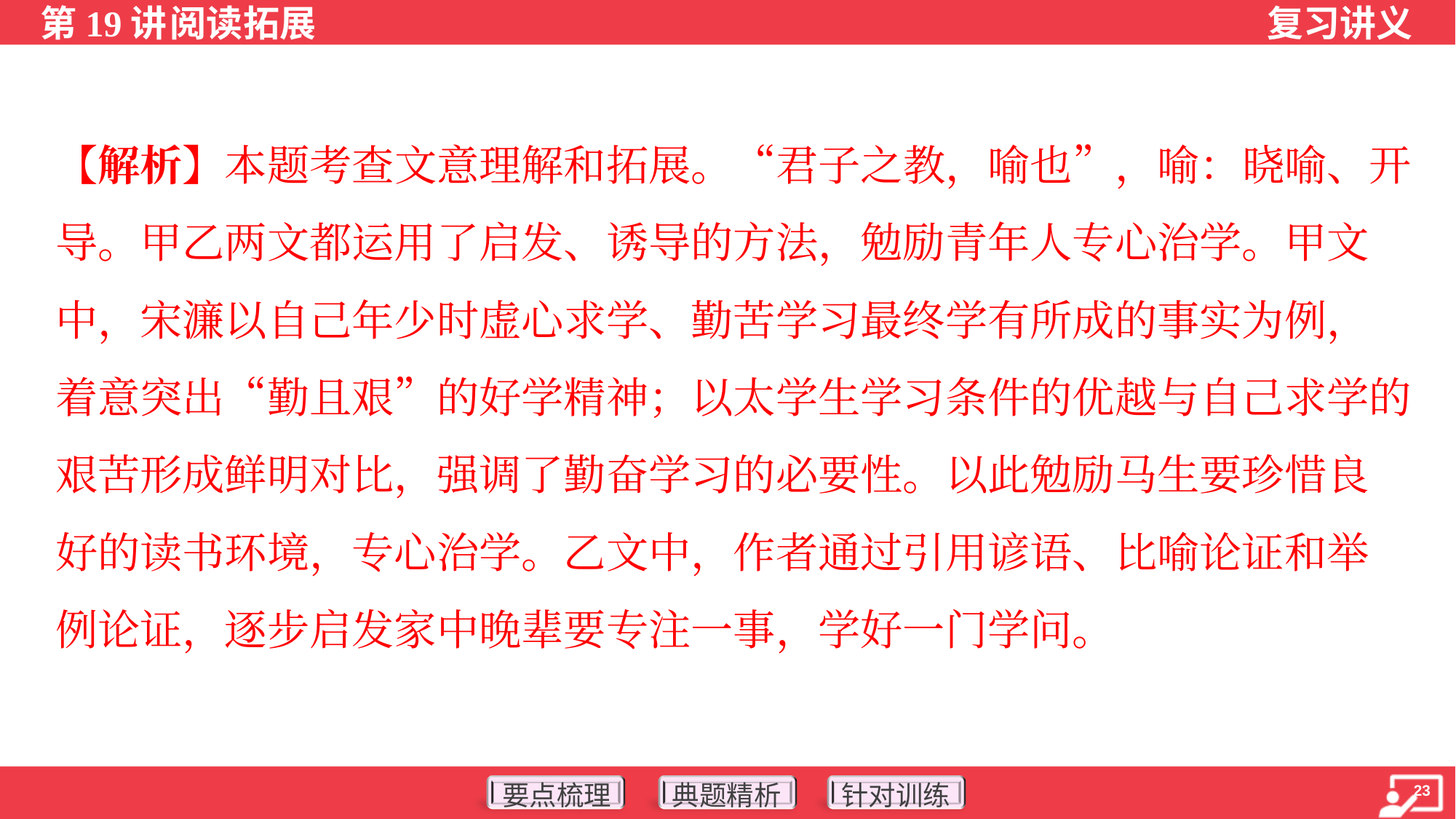

【解析】本题考查文意理解和拓展。“君子之教，喻也”，喻：晓喻、开
导。甲乙两文都运用了启发、诱导的方法，勉励青年人专心治学。甲文
中，宋濂以自己年少时虚心求学、勤苦学习最终学有所成的事实为例，
着意突出“勤且艰”的好学精神；以太学生学习条件的优越与自己求学的
艰苦形成鲜明对比，强调了勤奋学习的必要性。以此勉励马生要珍惜良
好的读书环境，专心治学。乙文中，作者通过引用谚语、比喻论证和举
例论证，逐步启发家中晚辈要专注一事，学好一门学问。